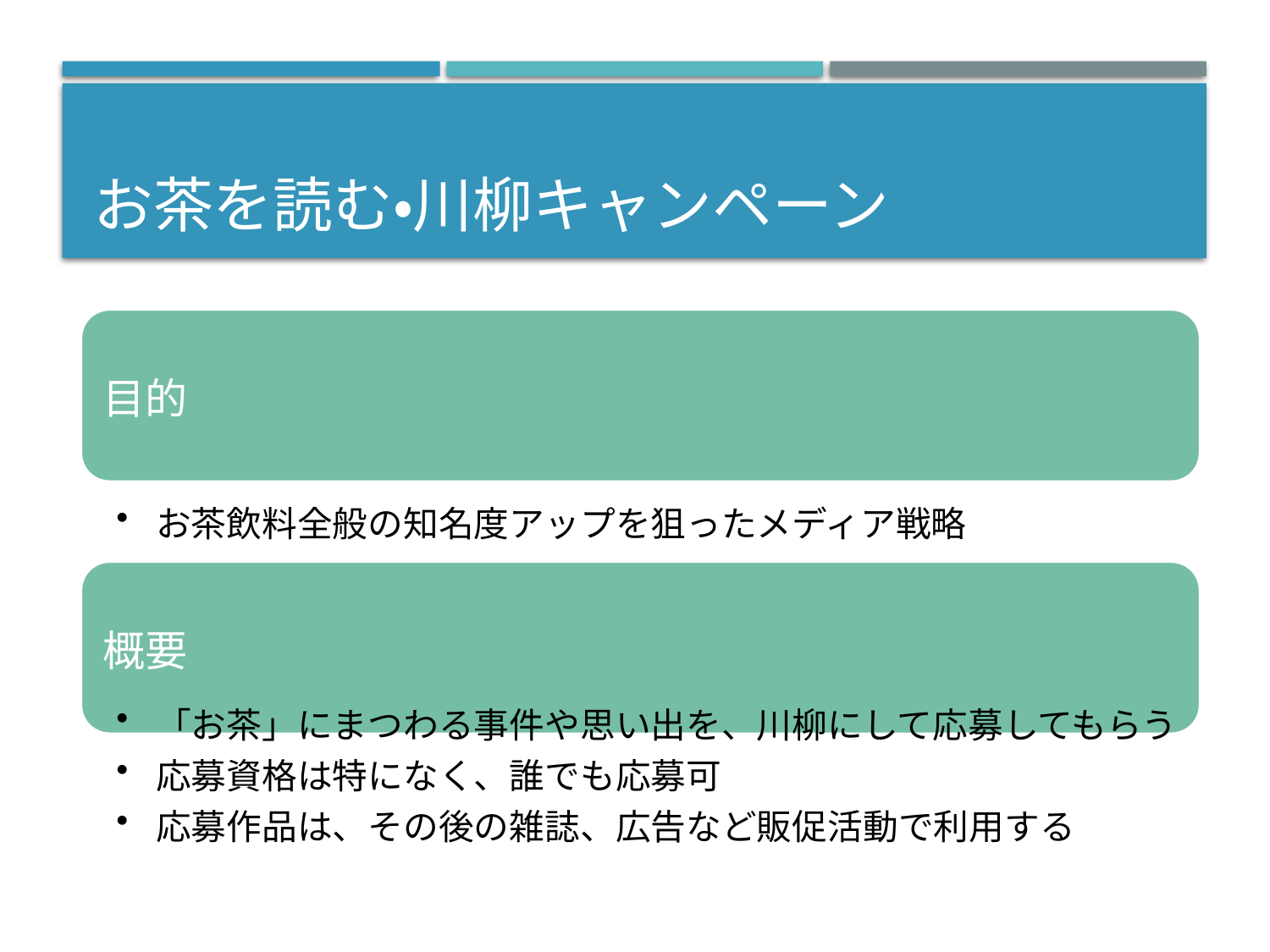

# お茶を読む・川柳キャンペーン
目的
お茶飲料全般の知名度アップを狙ったメディア戦略
概要
「お茶」にまつわる事件や思い出を、川柳にして応募してもらう
応募資格は特になく、誰でも応募可
応募作品は、その後の雑誌、広告など販促活動で利用する